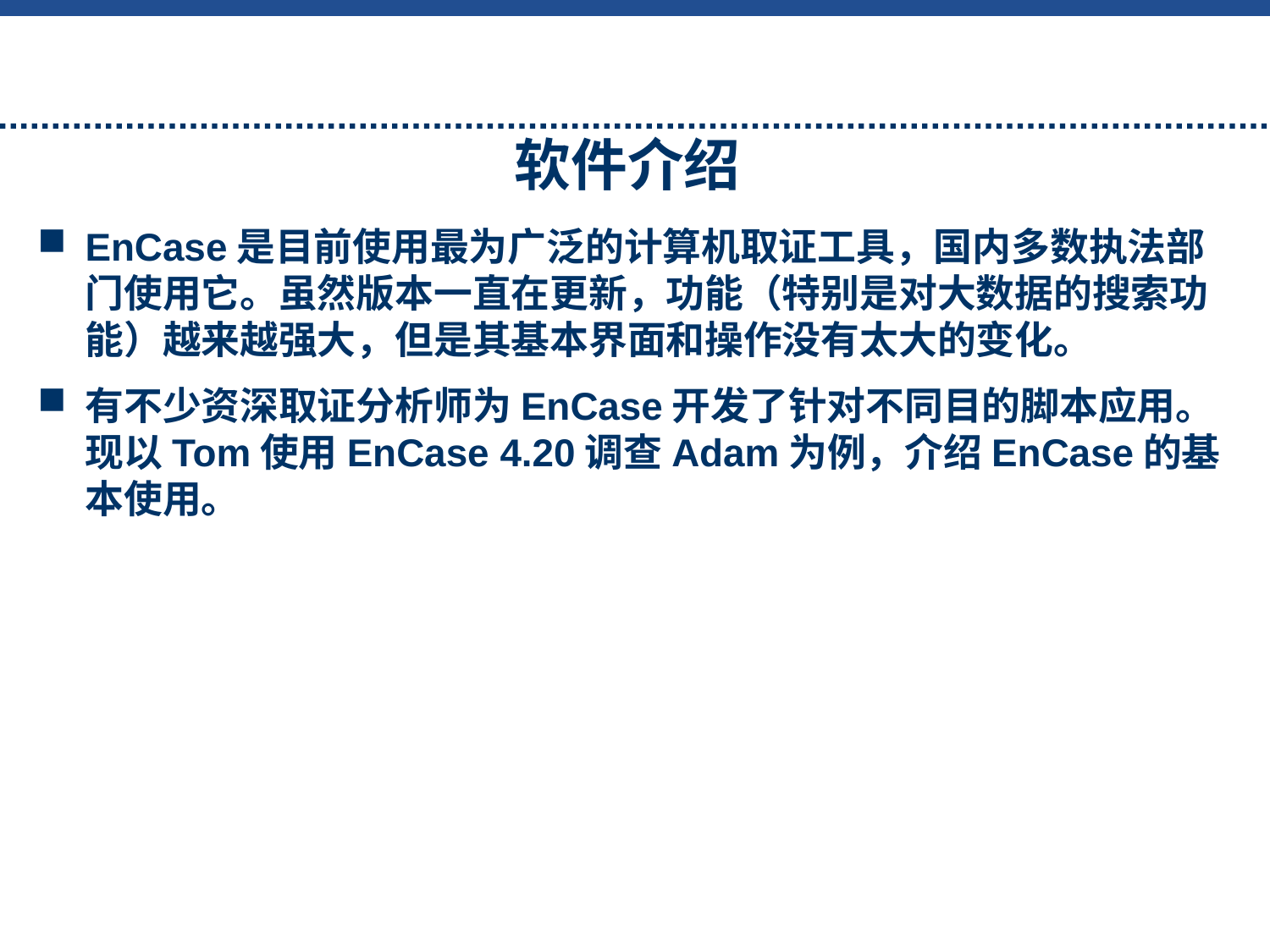

软件介绍
EnCase是目前使用最为广泛的计算机取证工具，国内多数执法部门使用它。虽然版本一直在更新，功能（特别是对大数据的搜索功能）越来越强大，但是其基本界面和操作没有太大的变化。
有不少资深取证分析师为EnCase开发了针对不同目的脚本应用。现以Tom使用EnCase 4.20调查Adam为例，介绍EnCase的基本使用。